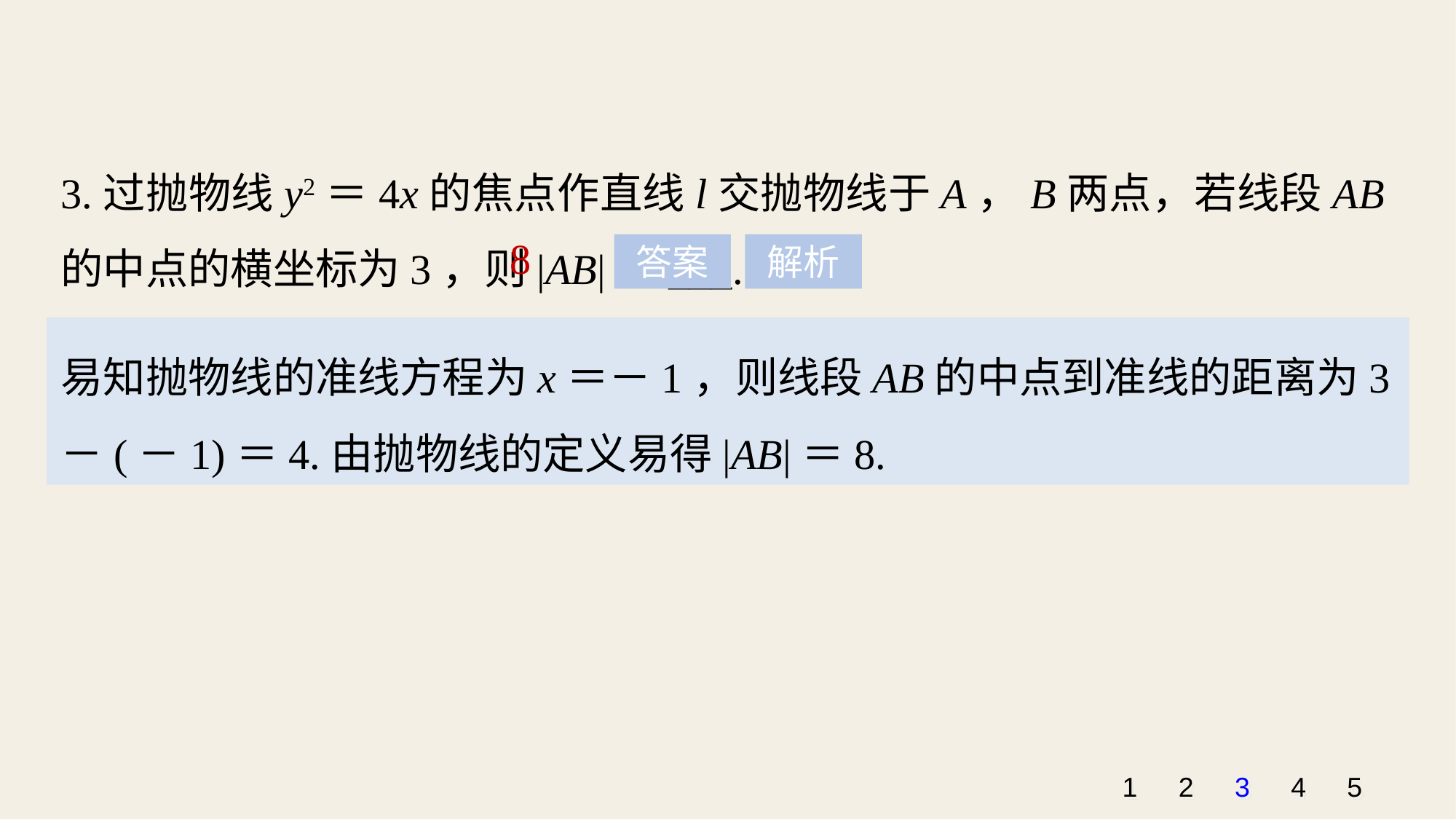

3.过抛物线y2＝4x的焦点作直线l交抛物线于A，B两点，若线段AB的中点的横坐标为3，则|AB|＝___.
8
答案
解析
易知抛物线的准线方程为x＝－1，则线段AB的中点到准线的距离为3－(－1)＝4.由抛物线的定义易得|AB|＝8.
1
2
3
4
5